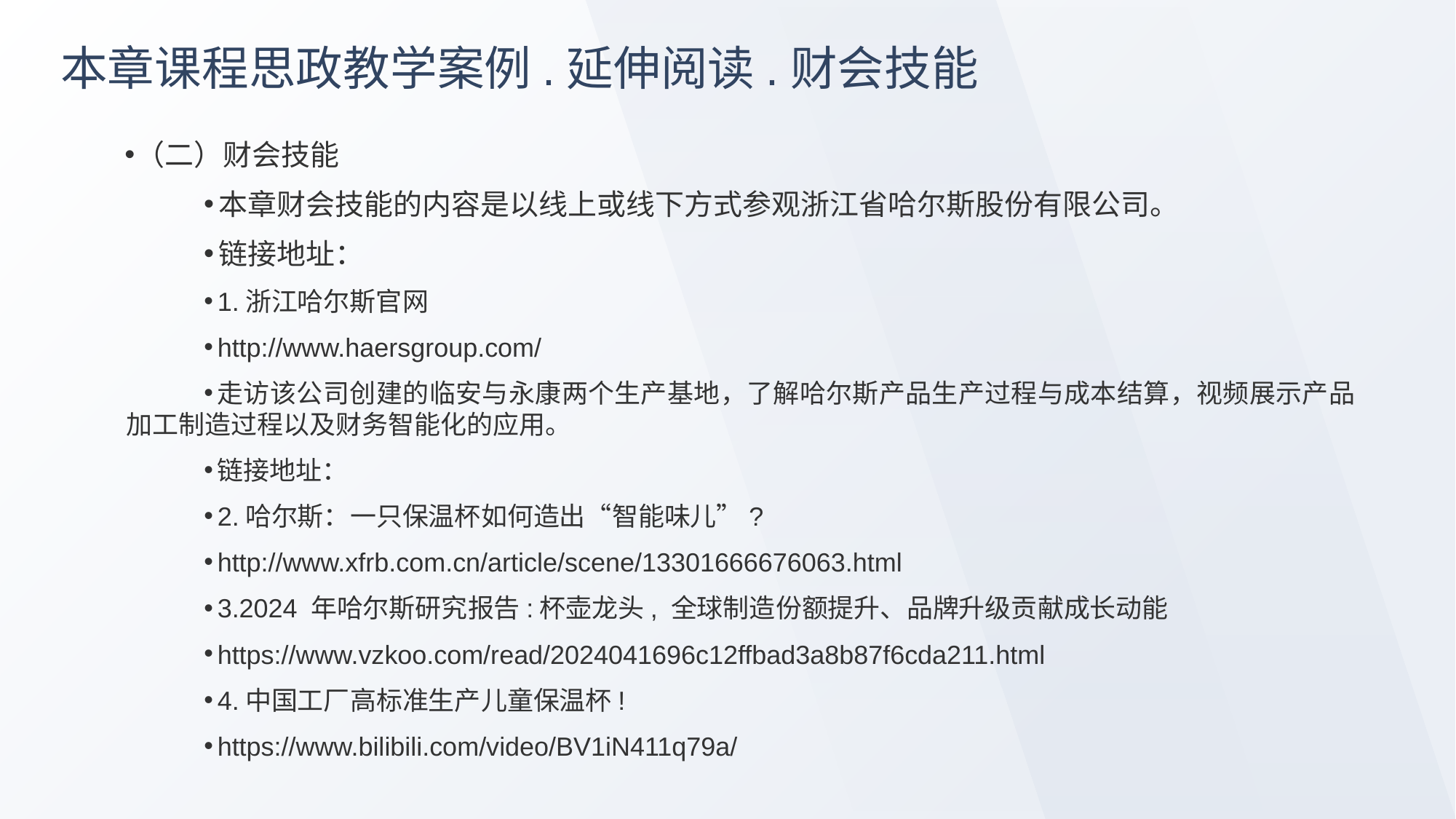

# 本章课程思政教学案例.延伸阅读.财会技能
（二）财会技能
本章财会技能的内容是以线上或线下方式参观浙江省哈尔斯股份有限公司。
链接地址：
1.浙江哈尔斯官网
http://www.haersgroup.com/
走访该公司创建的临安与永康两个生产基地，了解哈尔斯产品生产过程与成本结算，视频展示产品加工制造过程以及财务智能化的应用。
链接地址：
2.哈尔斯：一只保温杯如何造出“智能味儿”?
http://www.xfrb.com.cn/article/scene/13301666676063.html
3.2024 年哈尔斯研究报告:杯壶龙头, 全球制造份额提升、品牌升级贡献成长动能
https://www.vzkoo.com/read/2024041696c12ffbad3a8b87f6cda211.html
4.中国工厂高标准生产儿童保温杯!
https://www.bilibili.com/video/BV1iN411q79a/